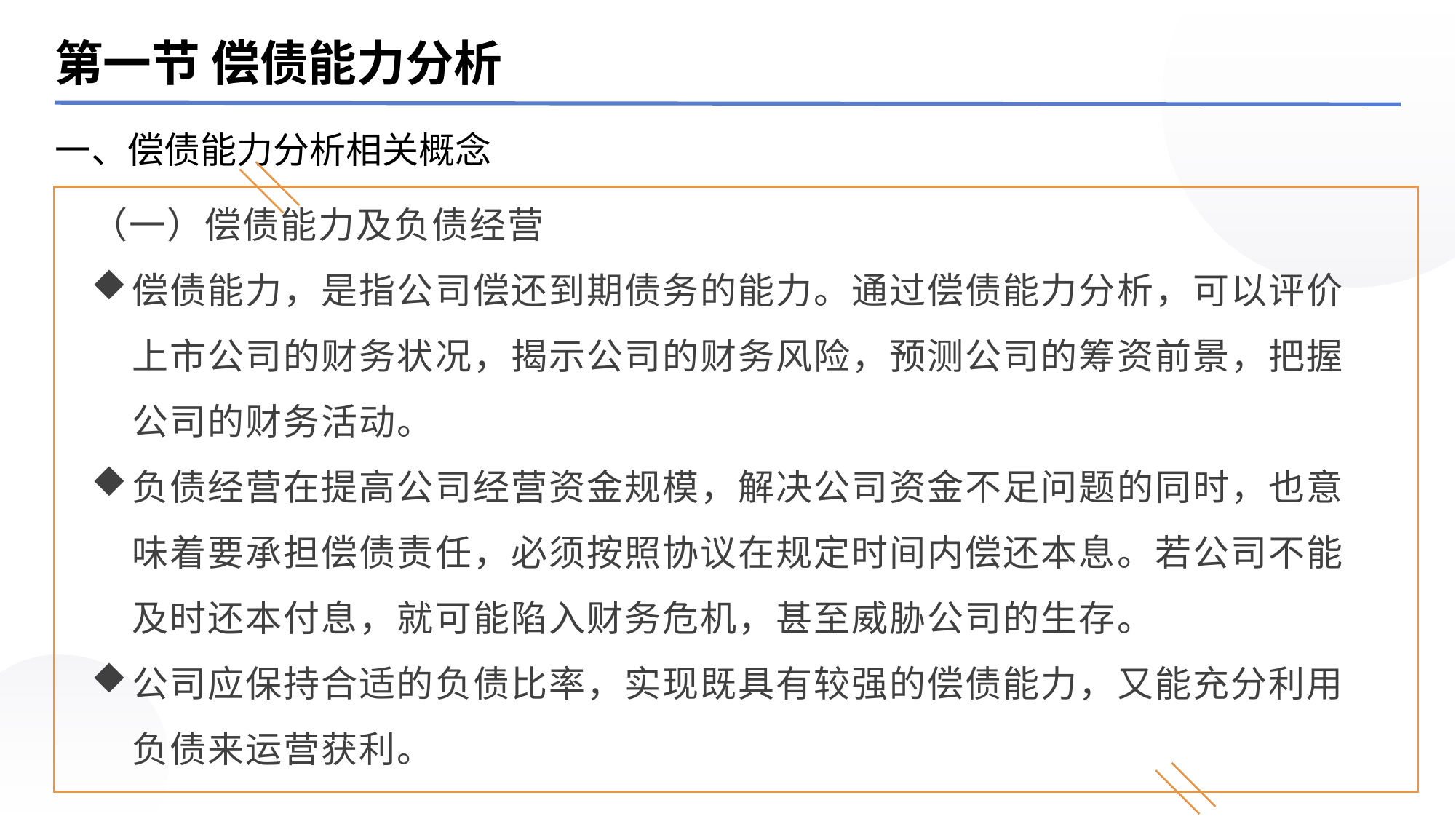

第一节 偿债能力分析
一、偿债能力分析相关概念

（一）偿债能力及负债经营
偿债能力，是指公司偿还到期债务的能力。通过偿债能力分析，可以评价上市公司的财务状况，揭示公司的财务风险，预测公司的筹资前景，把握公司的财务活动。
负债经营在提高公司经营资金规模，解决公司资金不足问题的同时，也意味着要承担偿债责任，必须按照协议在规定时间内偿还本息。若公司不能及时还本付息，就可能陷入财务危机，甚至威胁公司的生存。
公司应保持合适的负债比率，实现既具有较强的偿债能力，又能充分利用负债来运营获利。

4